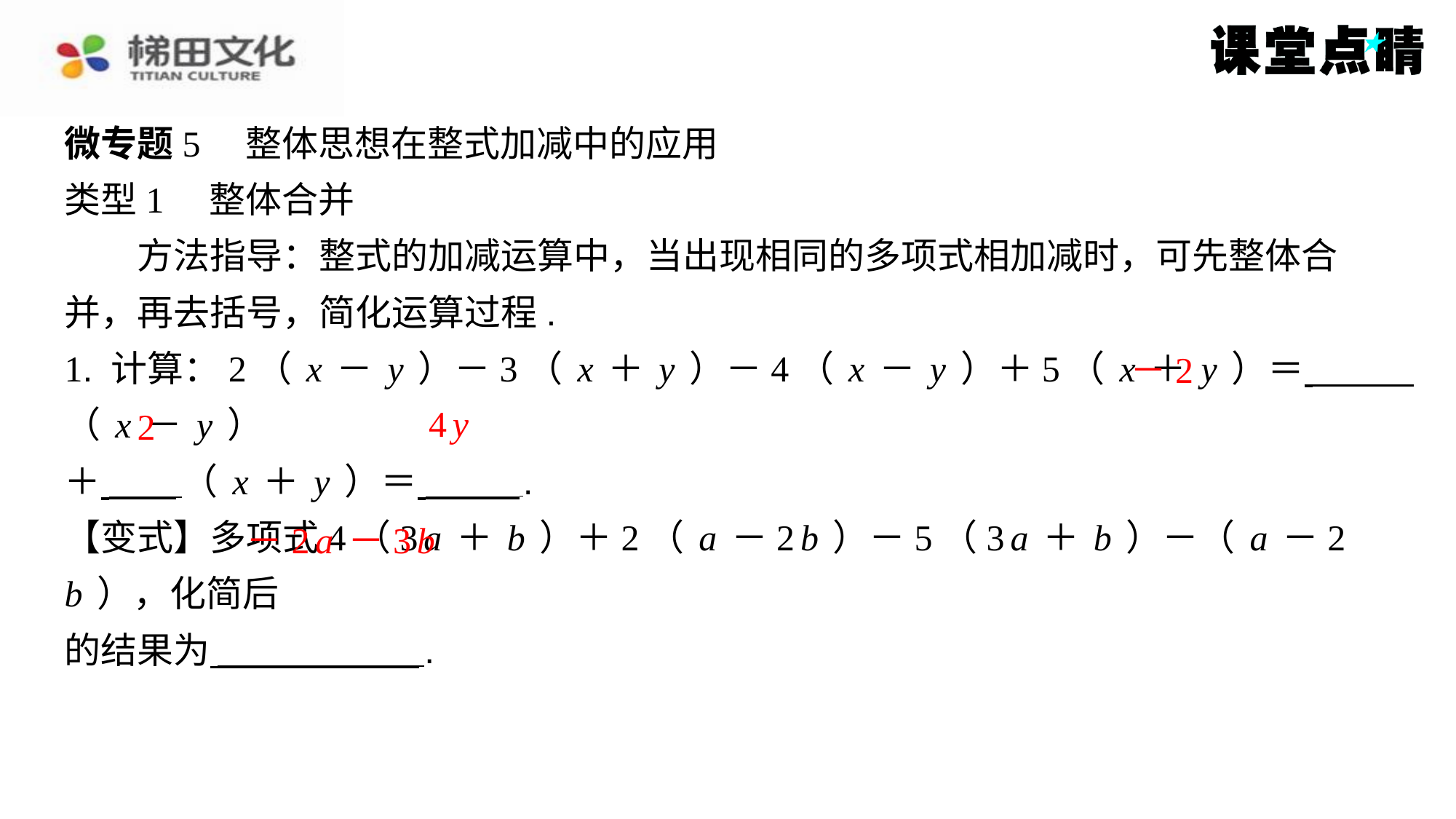

微专题5　整体思想在整式加减中的应用
类型1　整体合并
方法指导：整式的加减运算中，当出现相同的多项式相加减时，可先整体合
并，再去括号，简化运算过程.
1. 计算：2（x－y）－3（x＋y）－4（x－y）＋5（x＋y）＝                 （x－y）
＋            （x＋y）＝                ⁠.
【变式】多项式4（3a＋b）＋2（a－2b）－5（3a＋b）－（a－2b），化简后
的结果为                                ⁠.
－2
4y
2
－2a－3b